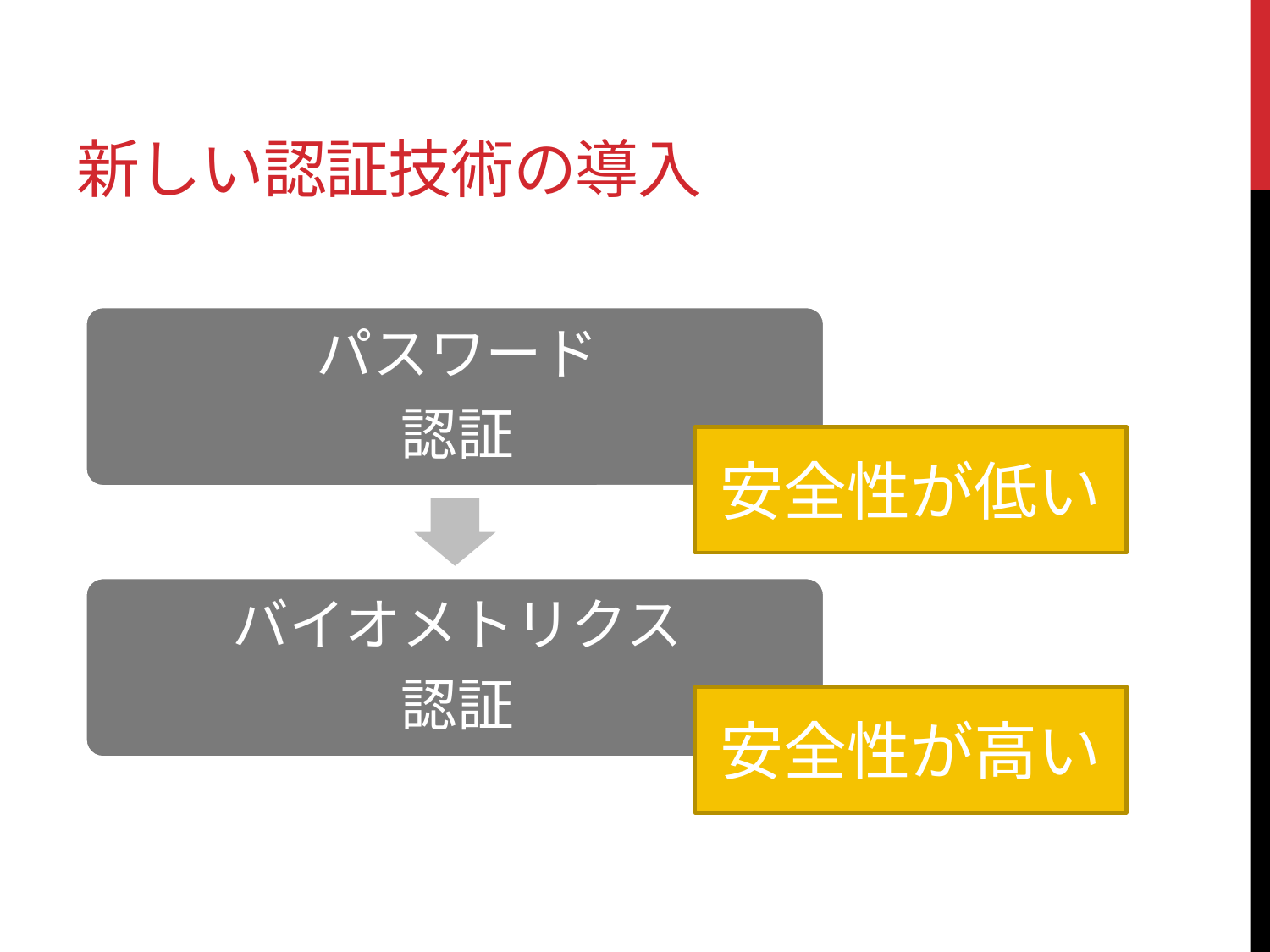

# 新しい認証技術の導入
パスワード
認証

バイオメトリクス
認証
安全性が低い
安全性が高い